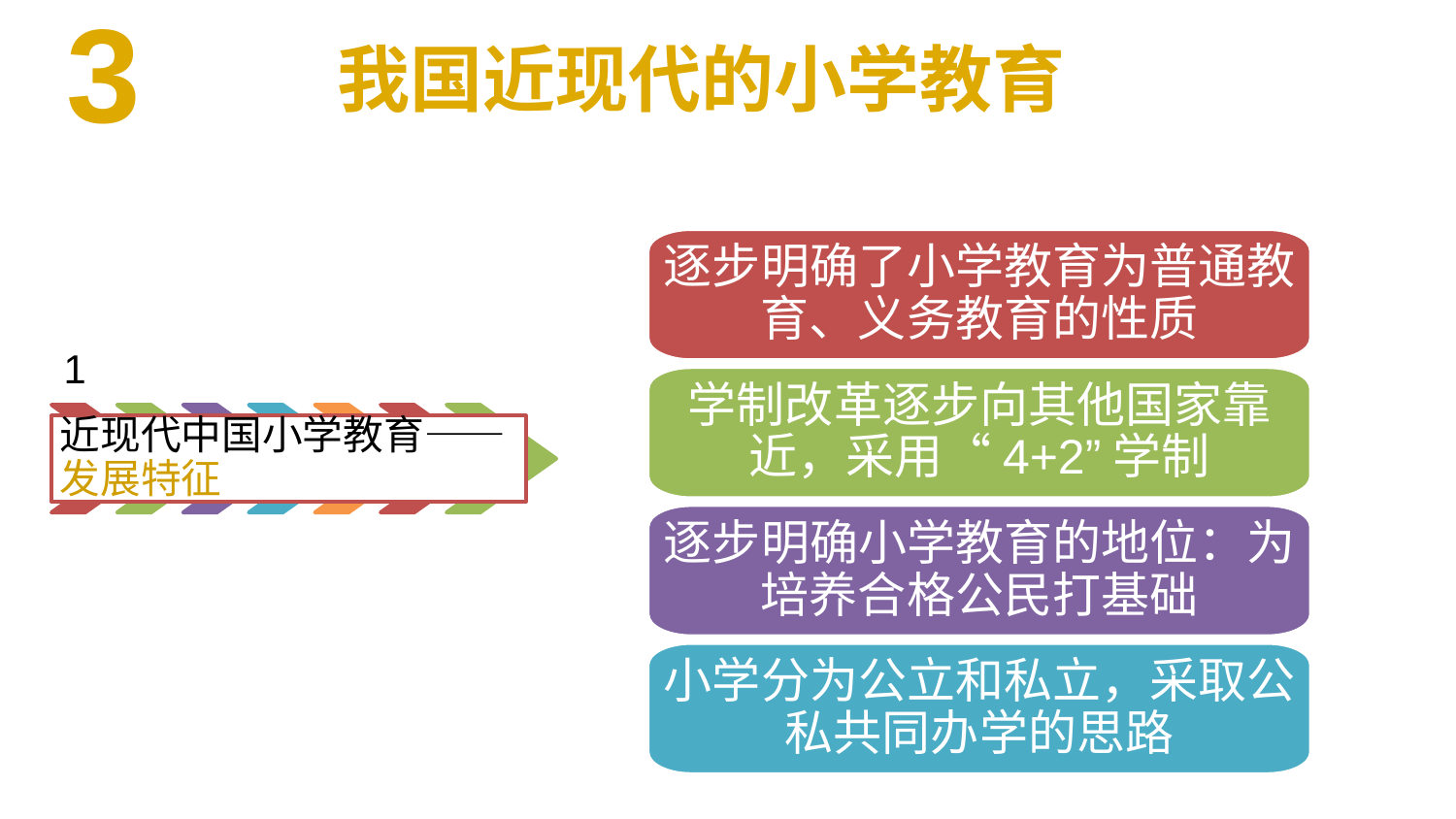

3
我国近现代的小学教育
逐步明确了小学教育为普通教育、义务教育的性质
1

近现代中国小学教育——发展特征
学制改革逐步向其他国家靠近，采用“4+2”学制
逐步明确小学教育的地位：为培养合格公民打基础
小学分为公立和私立，采取公私共同办学的思路